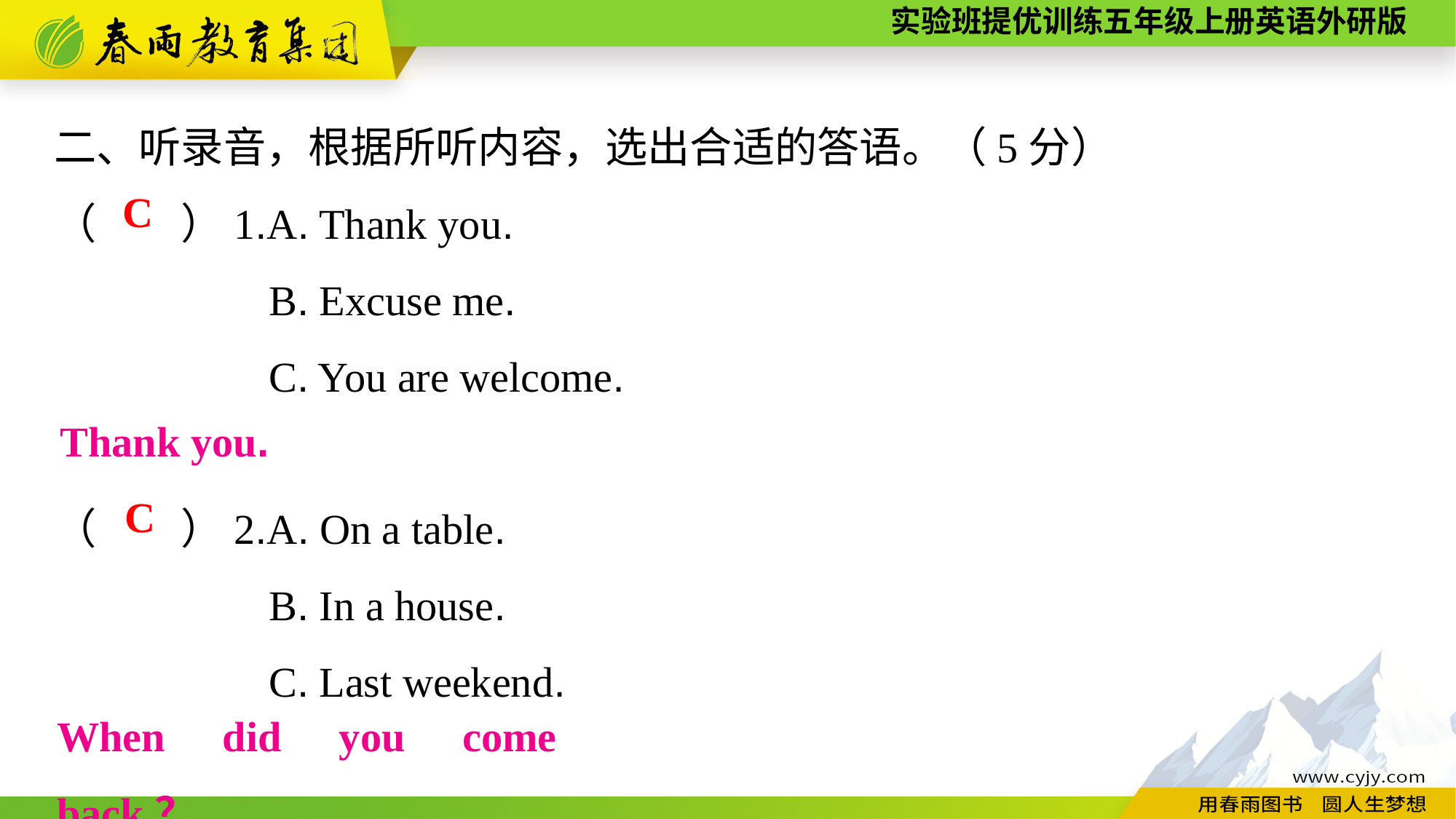

二、听录音，根据所听内容，选出合适的答语。（5分）
（　　）1.A. Thank you.
B. Excuse me.
C. You are welcome.

（　　）2.A. On a table.
B. In a house.
C. Last weekend.
C
Thank you.
C
When did you come back？